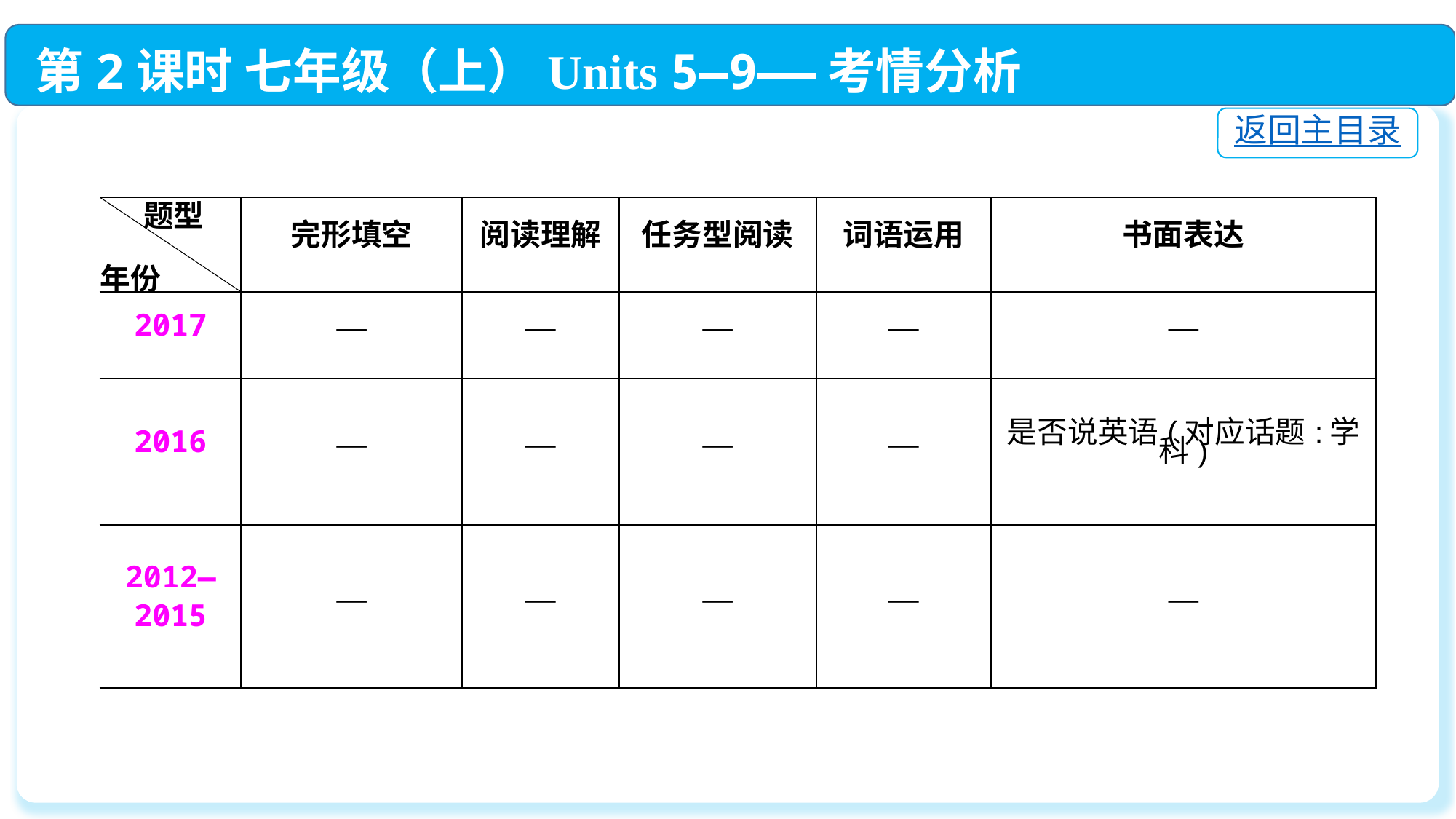

第2课时 七年级（上）Units 5—9——考情分析

返回主目录
| 题型 年份 | 完形填空 | 阅读理解 | 任务型阅读 | 词语运用 | 书面表达 |
| --- | --- | --- | --- | --- | --- |
| 2017 | — | — | — | — | — |
| 2016 | — | — | — | — | 是否说英语(对应话题:学科) |
| 2012— 2015 | — | — | — | — | — |